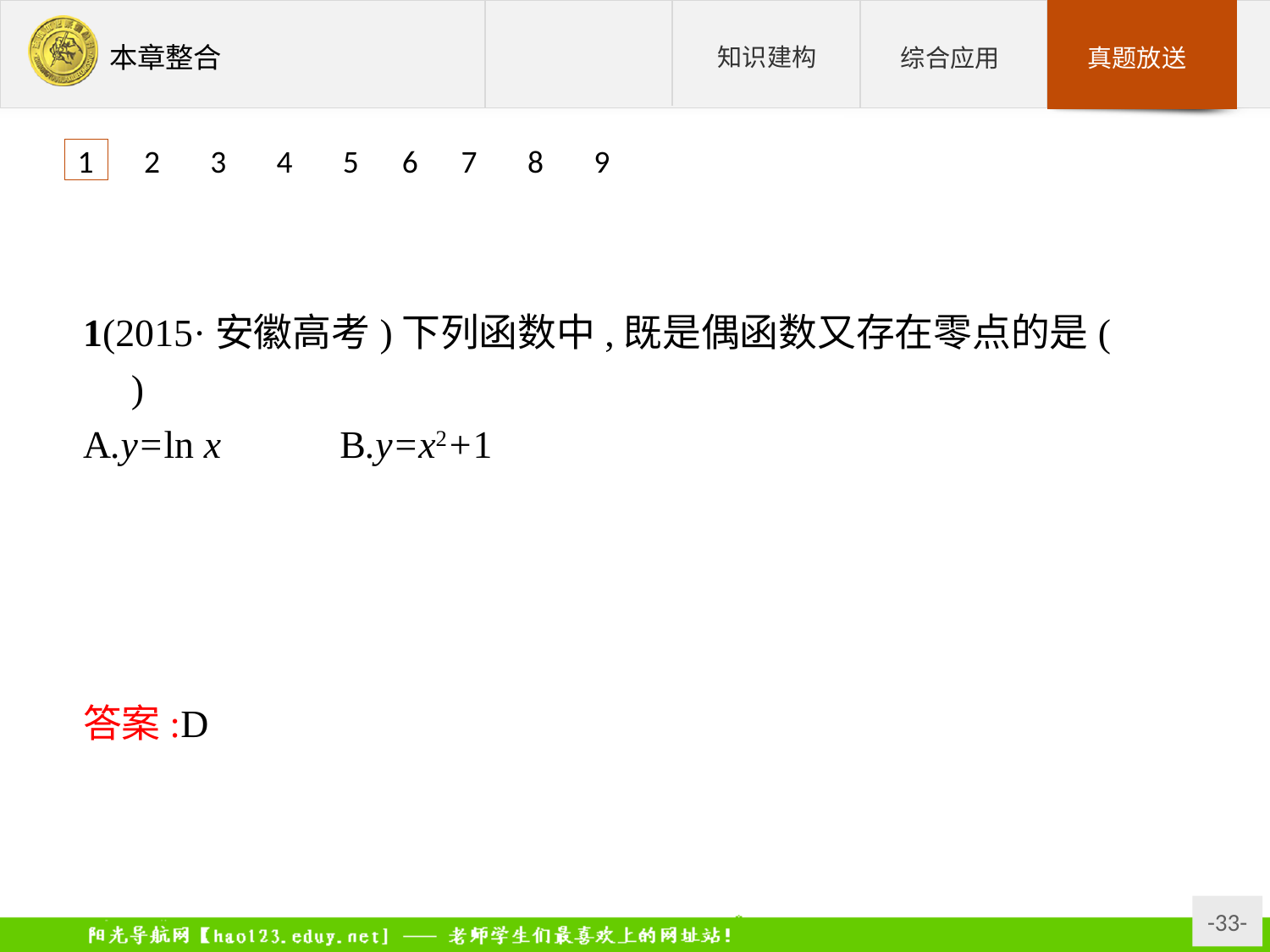

1       2       3       4       5      6      7       8       9

1(2015·安徽高考)下列函数中,既是偶函数又存在零点的是(　　)
A.y=ln x		B.y=x2+1
C.y=sin x	D.y=cos x
解析:y=ln x既不是奇函数也不是偶函数;y=x2+1是偶函数,但不存在零点,不满足要求;y=sin x是奇函数不满足要求;y=cos x是偶函数,由其图象可知有无数个零点.故选D.
答案:D